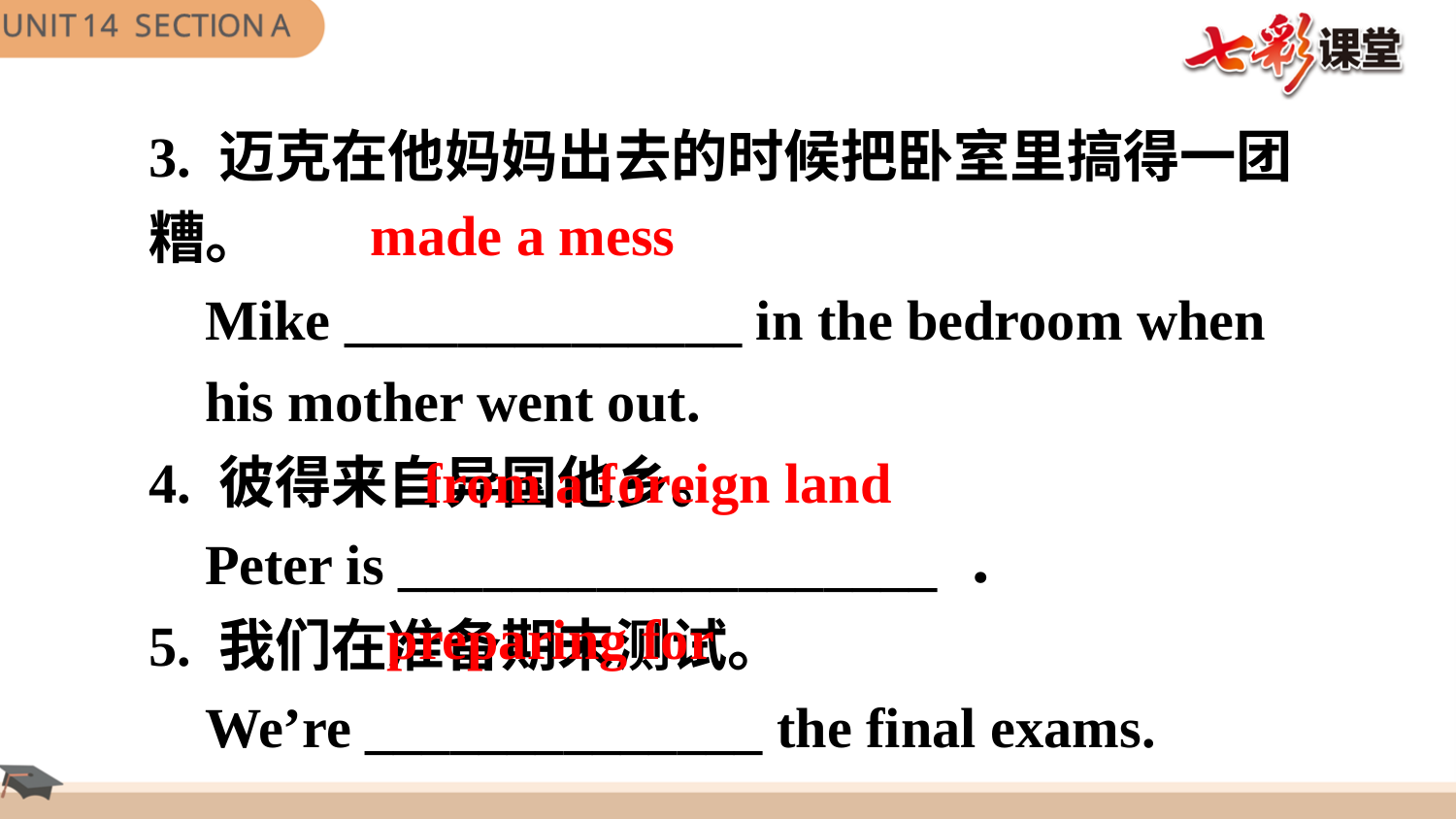

3. 迈克在他妈妈出去的时候把卧室里搞得一团糟。
    Mike ______________ in the bedroom when
    his mother went out.
4. 彼得来自异国他乡。
    Peter is ___________________ ．
5. 我们在准备期末测试。
    We’re ______________ the final exams.
made a mess
from a foreign land
preparing for